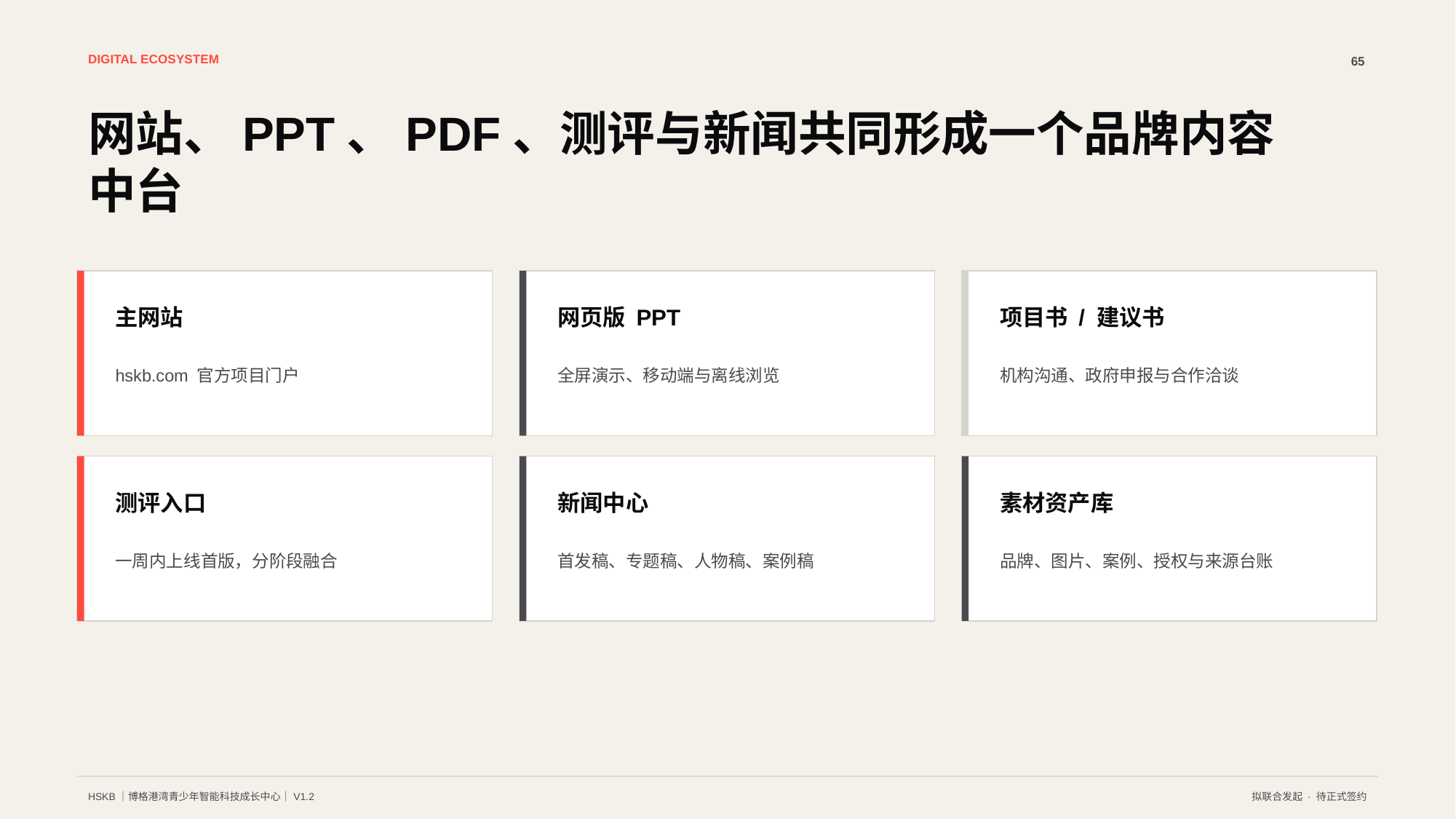

DIGITAL ECOSYSTEM
65
网站、PPT、PDF、测评与新闻共同形成一个品牌内容中台

主网站
网页版 PPT
项目书 / 建议书
hskb.com 官方项目门户
全屏演示、移动端与离线浏览
机构沟通、政府申报与合作洽谈

测评入口
新闻中心
素材资产库
一周内上线首版，分阶段融合
首发稿、专题稿、人物稿、案例稿
品牌、图片、案例、授权与来源台账

HSKB｜博格港湾青少年智能科技成长中心｜V1.2
拟联合发起 · 待正式签约